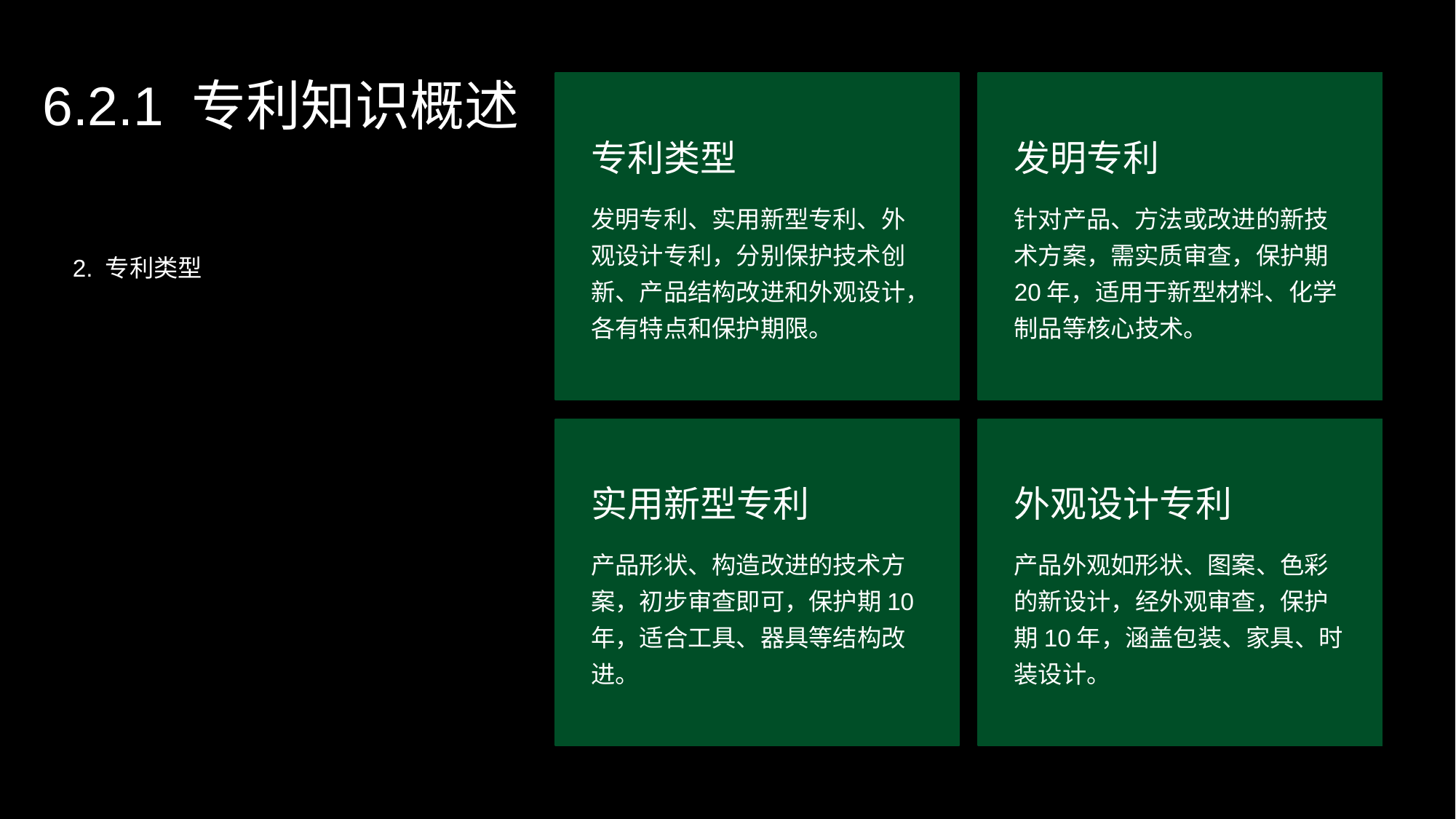

6.2.1 专利知识概述

专利类型
发明专利
发明专利、实用新型专利、外观设计专利，分别保护技术创新、产品结构改进和外观设计，各有特点和保护期限。
针对产品、方法或改进的新技术方案，需实质审查，保护期20年，适用于新型材料、化学制品等核心技术。
2. 专利类型

实用新型专利
外观设计专利
产品形状、构造改进的技术方案，初步审查即可，保护期10年，适合工具、器具等结构改进。
产品外观如形状、图案、色彩的新设计，经外观审查，保护期10年，涵盖包装、家具、时装设计。